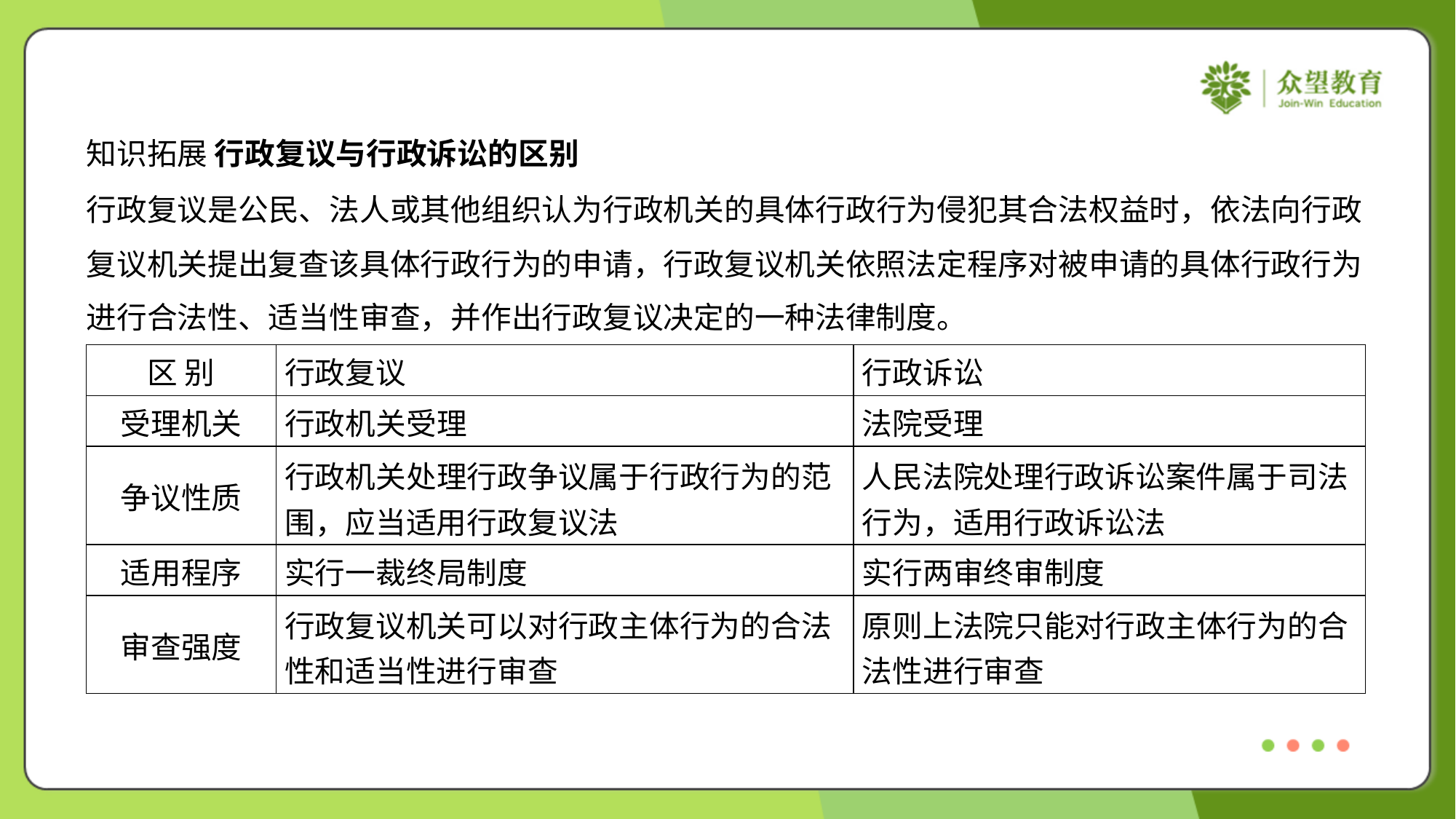

知识拓展 行政复议与行政诉讼的区别
行政复议是公民、法人或其他组织认为行政机关的具体行政行为侵犯其合法权益时，依法向行政
复议机关提出复查该具体行政行为的申请，行政复议机关依照法定程序对被申请的具体行政行为
进行合法性、适当性审查，并作出行政复议决定的一种法律制度。
| 区 别 | 行政复议 | 行政诉讼 |
| --- | --- | --- |
| 受理机关 | 行政机关受理 | 法院受理 |
| 争议性质 | 行政机关处理行政争议属于行政行为的范 围，应当适用行政复议法 | 人民法院处理行政诉讼案件属于司法 行为，适用行政诉讼法 |
| 适用程序 | 实行一裁终局制度 | 实行两审终审制度 |
| 审查强度 | 行政复议机关可以对行政主体行为的合法 性和适当性进行审查 | 原则上法院只能对行政主体行为的合 法性进行审查 |